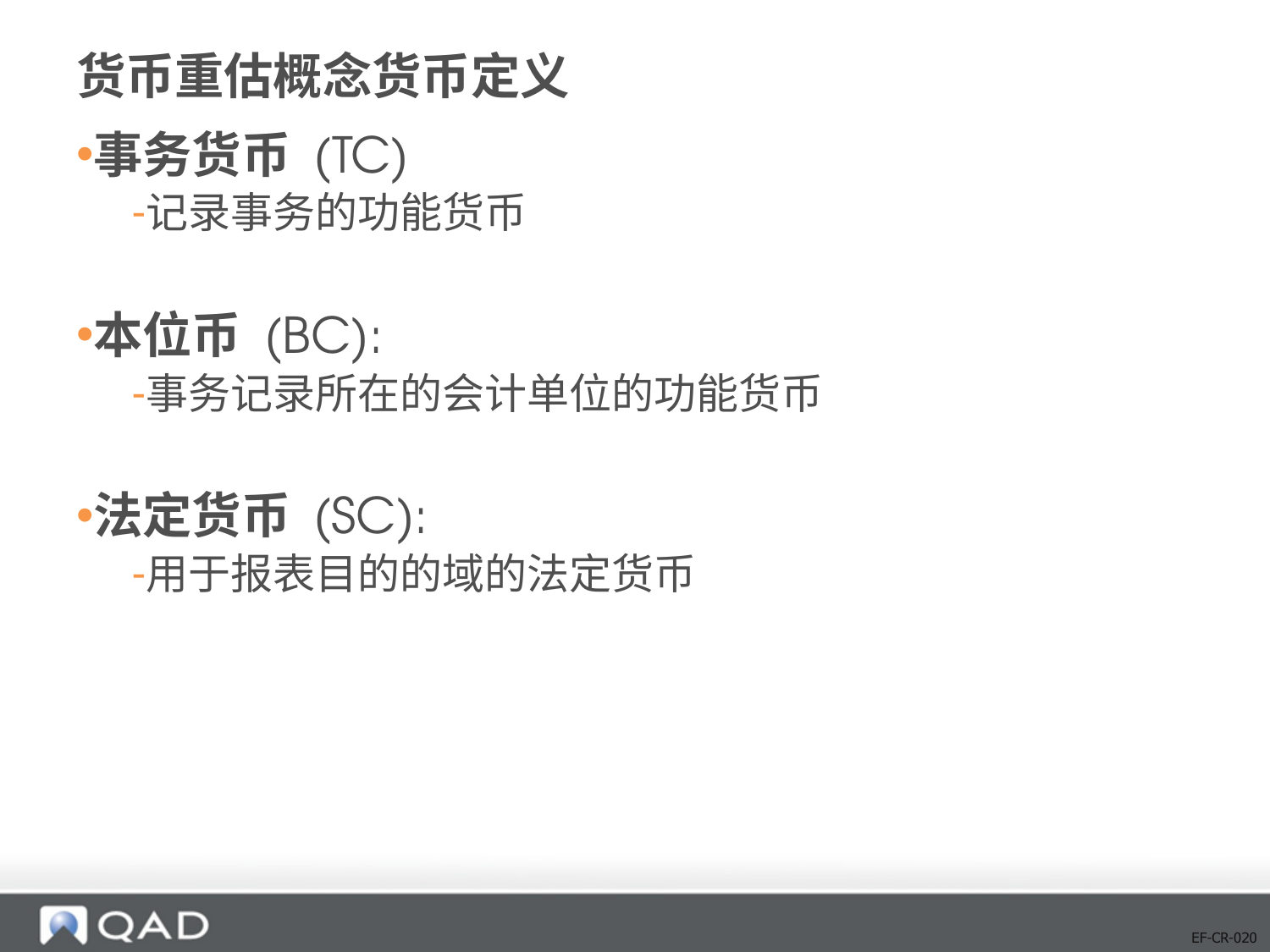

# 货币重估概念货币定义
事务货币 (TC)
记录事务的功能货币

本位币 (BC):
事务记录所在的会计单位的功能货币

法定货币 (SC):
用于报表目的的域的法定货币
EF-CR-020